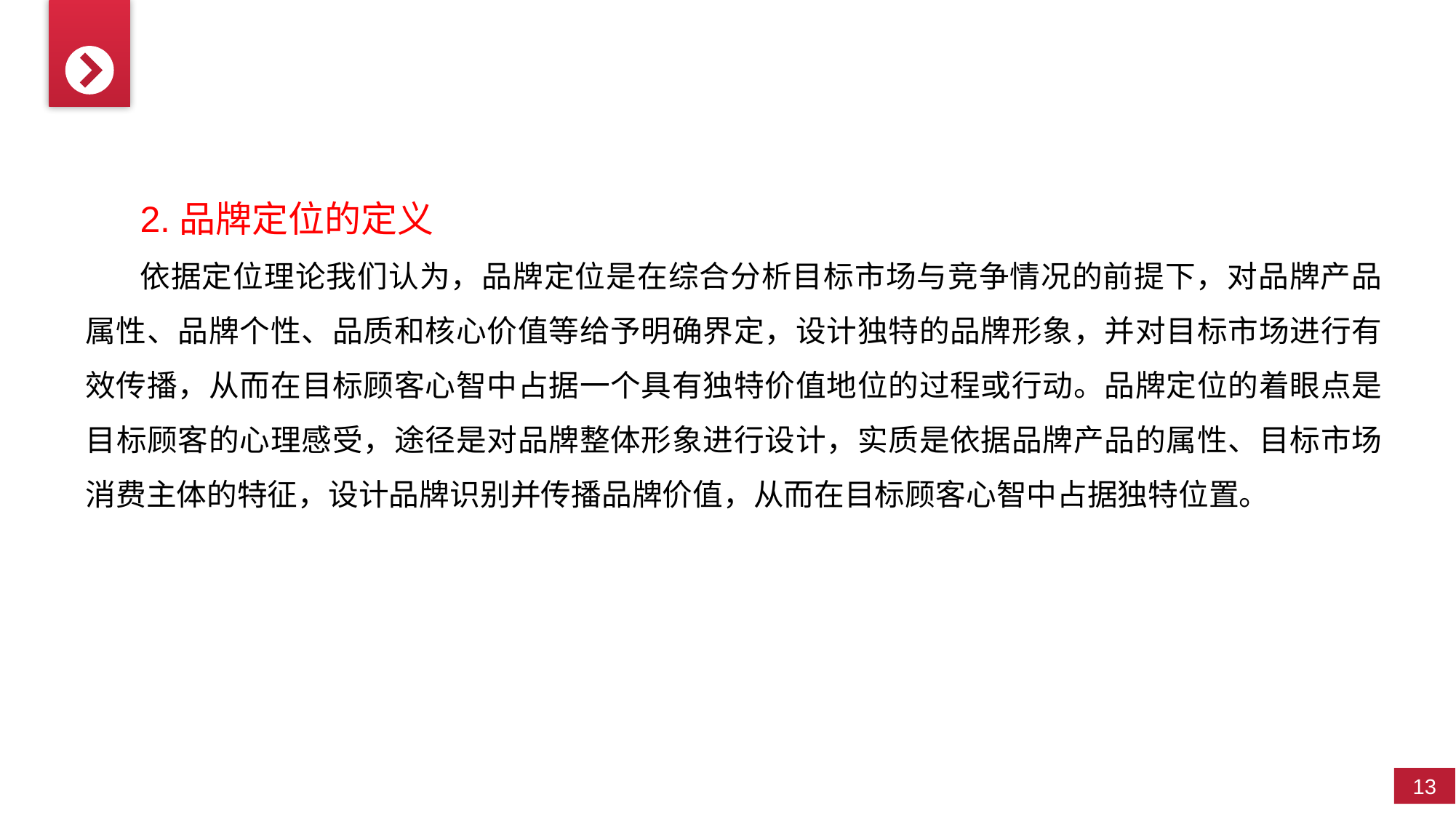

2.品牌定位的定义
依据定位理论我们认为，品牌定位是在综合分析目标市场与竞争情况的前提下，对品牌产品属性、品牌个性、品质和核心价值等给予明确界定，设计独特的品牌形象，并对目标市场进行有效传播，从而在目标顾客心智中占据一个具有独特价值地位的过程或行动。品牌定位的着眼点是目标顾客的心理感受，途径是对品牌整体形象进行设计，实质是依据品牌产品的属性、目标市场消费主体的特征，设计品牌识别并传播品牌价值，从而在目标顾客心智中占据独特位置。